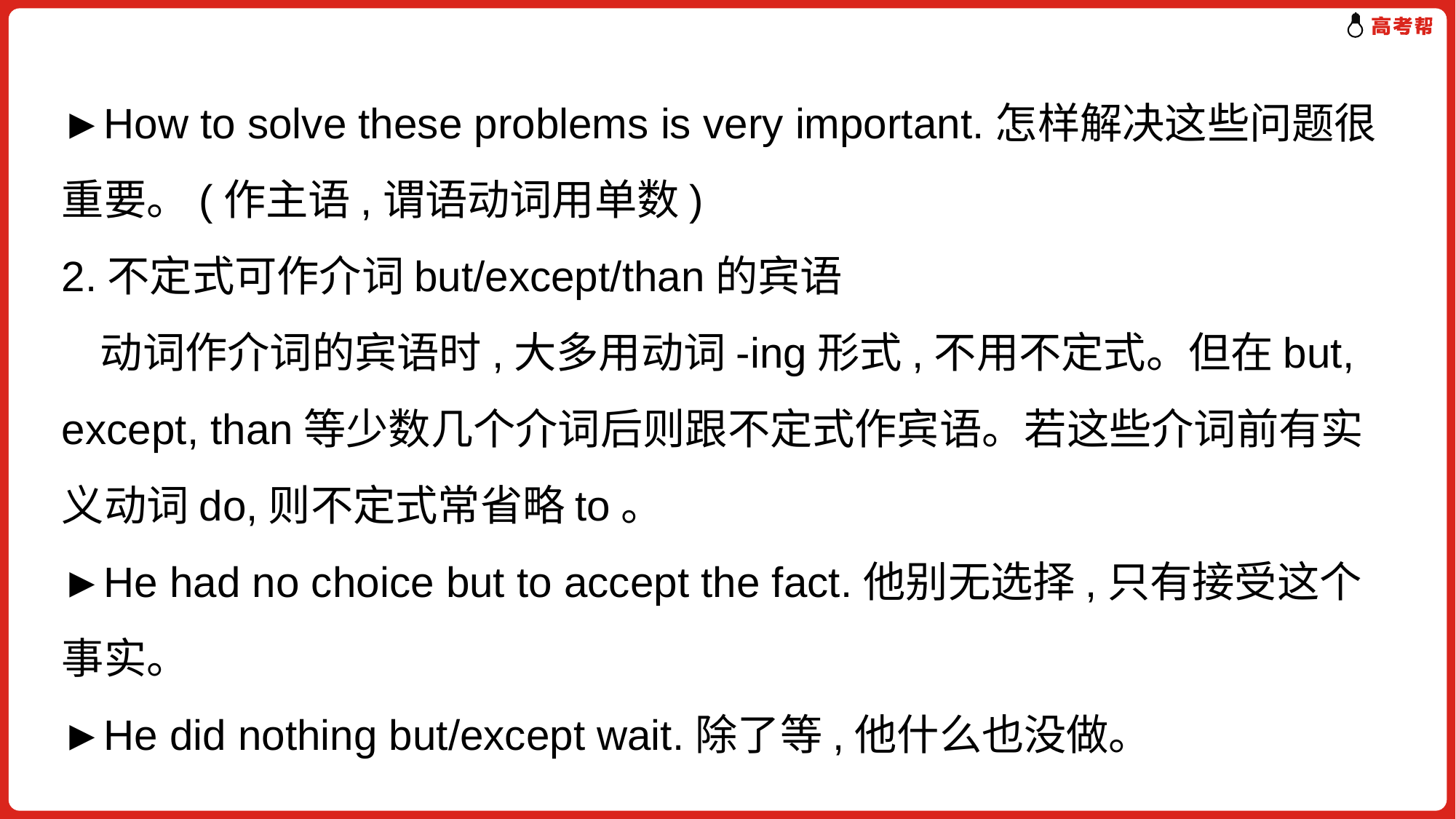

►How to solve these problems is very important.怎样解决这些问题很重要。(作主语,谓语动词用单数)
2.不定式可作介词but/except/than的宾语
   动词作介词的宾语时,大多用动词-ing形式,不用不定式。但在but, except, than等少数几个介词后则跟不定式作宾语。若这些介词前有实义动词do,则不定式常省略to。
►He had no choice but to accept the fact.他别无选择,只有接受这个事实。
►He did nothing but/except wait.除了等,他什么也没做。